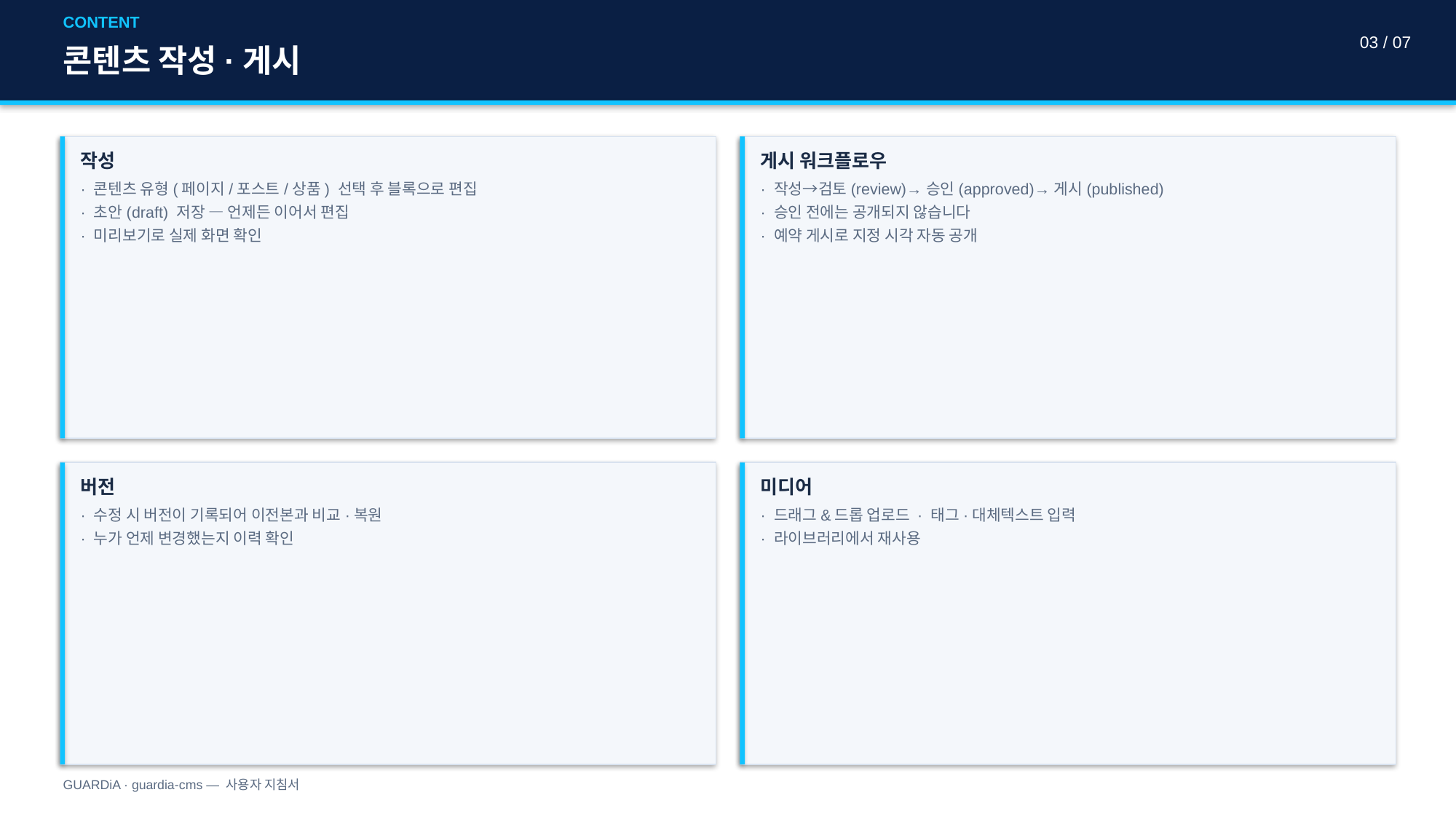

CONTENT
03 / 07
콘텐츠 작성·게시

작성
· 콘텐츠 유형(페이지/포스트/상품) 선택 후 블록으로 편집
· 초안(draft) 저장 — 언제든 이어서 편집
· 미리보기로 실제 화면 확인
게시 워크플로우
· 작성→검토(review)→승인(approved)→게시(published)
· 승인 전에는 공개되지 않습니다
· 예약 게시로 지정 시각 자동 공개

버전
· 수정 시 버전이 기록되어 이전본과 비교·복원
· 누가 언제 변경했는지 이력 확인
미디어
· 드래그&드롭 업로드 · 태그·대체텍스트 입력
· 라이브러리에서 재사용
GUARDiA · guardia-cms — 사용자 지침서